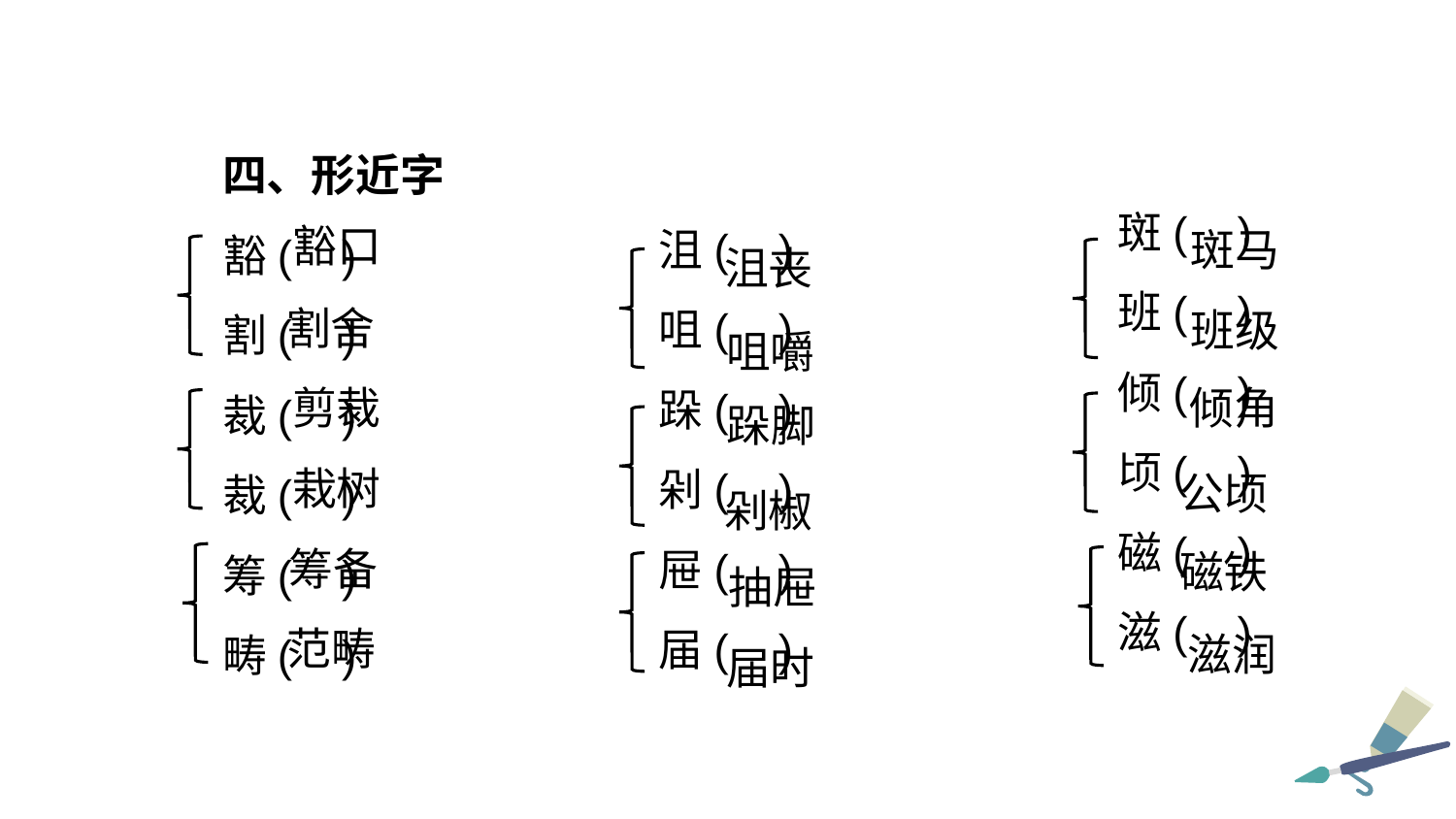

四、形近字
豁(    )
割(    )
裁(    )
裁(    )
筹(    )
畴(    )

斑(    )
班(    )
倾(    )
顷(    )
磁(    )
滋(    )

沮(    )
咀(    )
跺(    )
剁(    )
屉(    )
届(    )
豁口
斑马
沮丧

割舍
班级
咀嚼
剪裁
倾角
跺脚

栽树
公顷
剁椒
筹备
磁铁

抽屉

范畴
滋润
届时